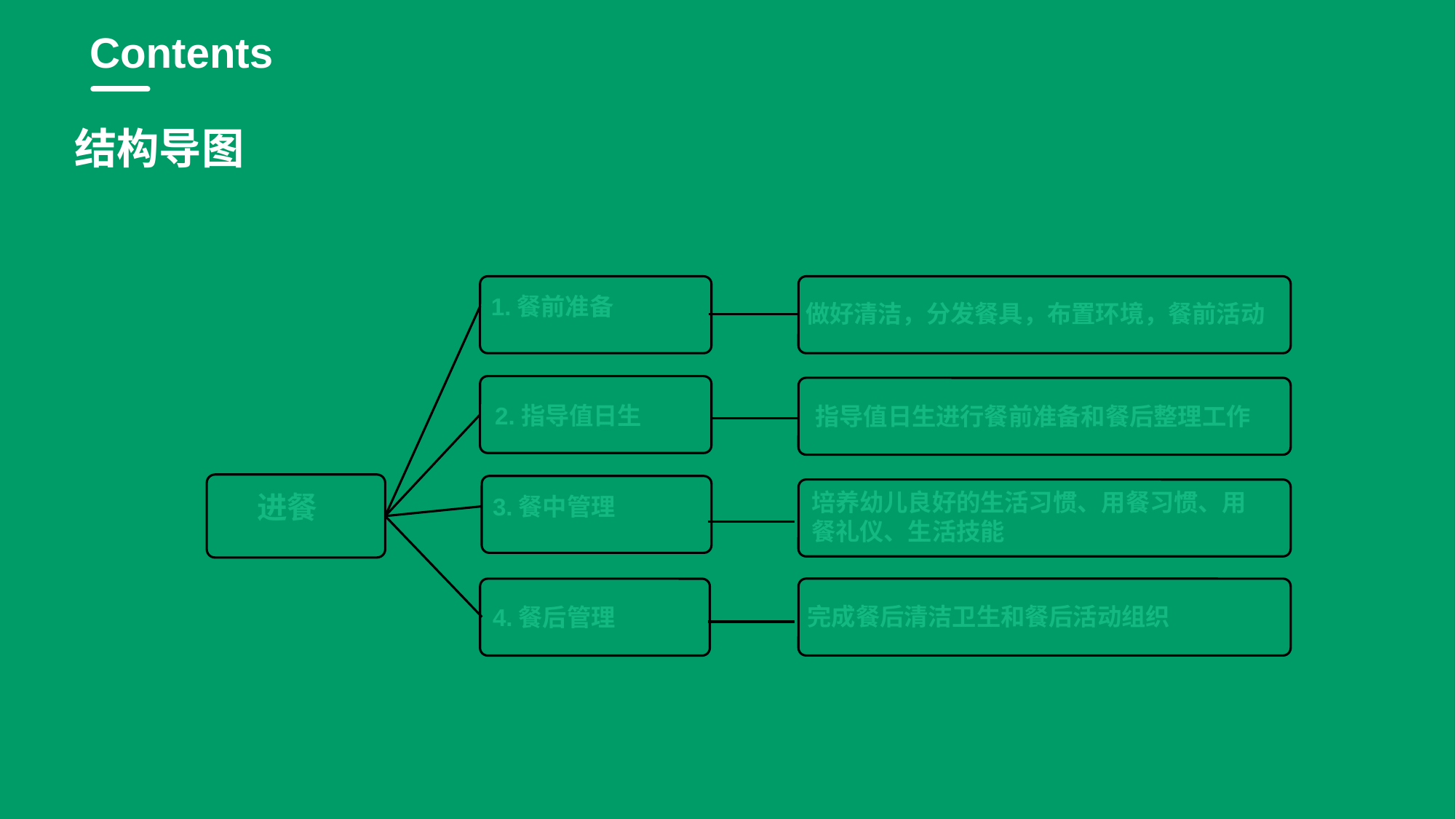

行业PPT模板http://www.1ppt.com/hangye/

Contents

结构导图

1.餐前准备
做好清洁，分发餐具，布置环境，餐前活动

2.指导值日生
指导值日生进行餐前准备和餐后整理工作

进餐

培养幼儿良好的生活习惯、用餐习惯、用餐礼仪、生活技能
3.餐中管理

完成餐后清洁卫生和餐后活动组织
4.餐后管理